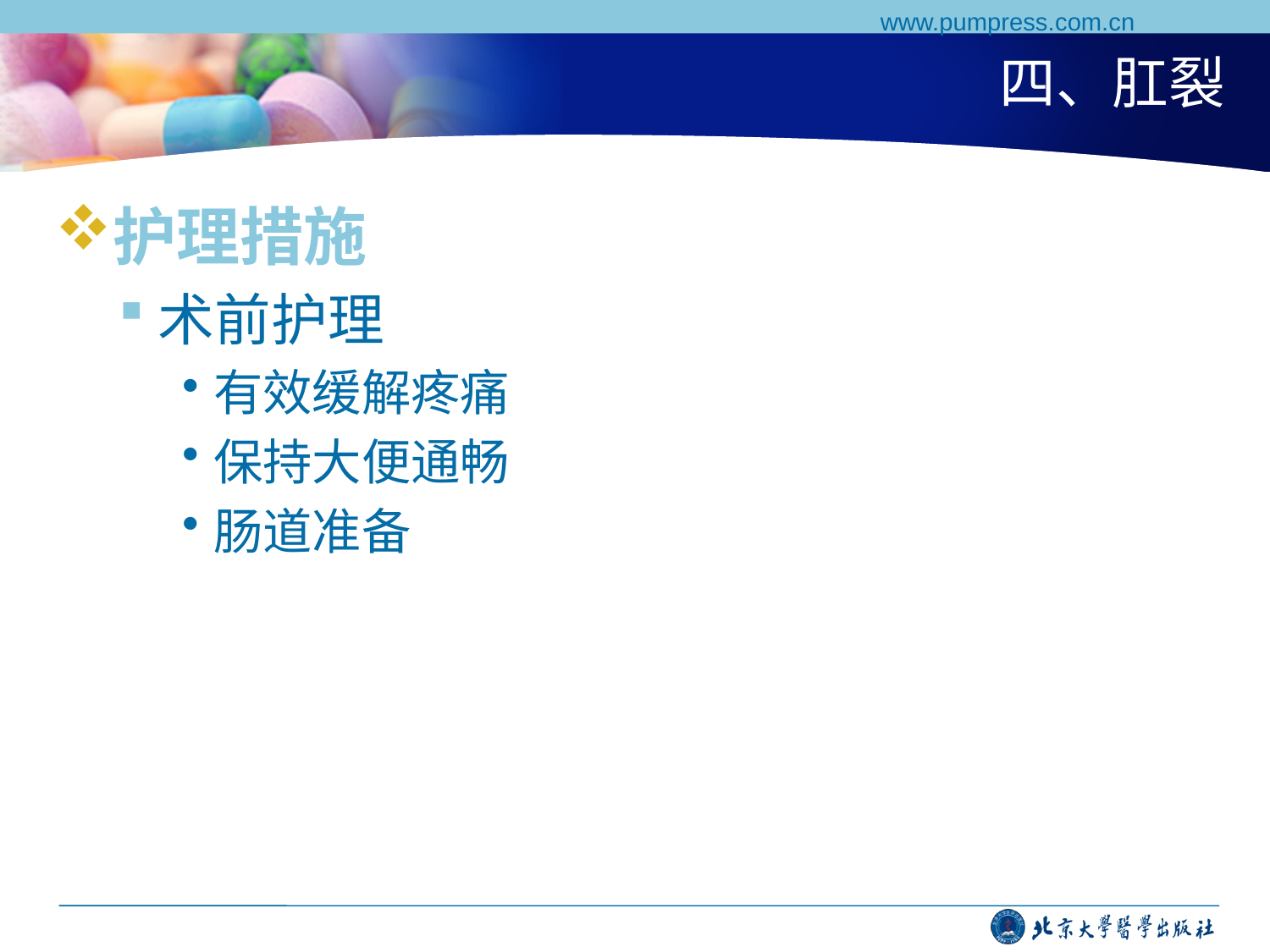

www.pumpress.com.cn
# 四、肛裂
护理措施
术前护理
有效缓解疼痛
保持大便通畅
肠道准备